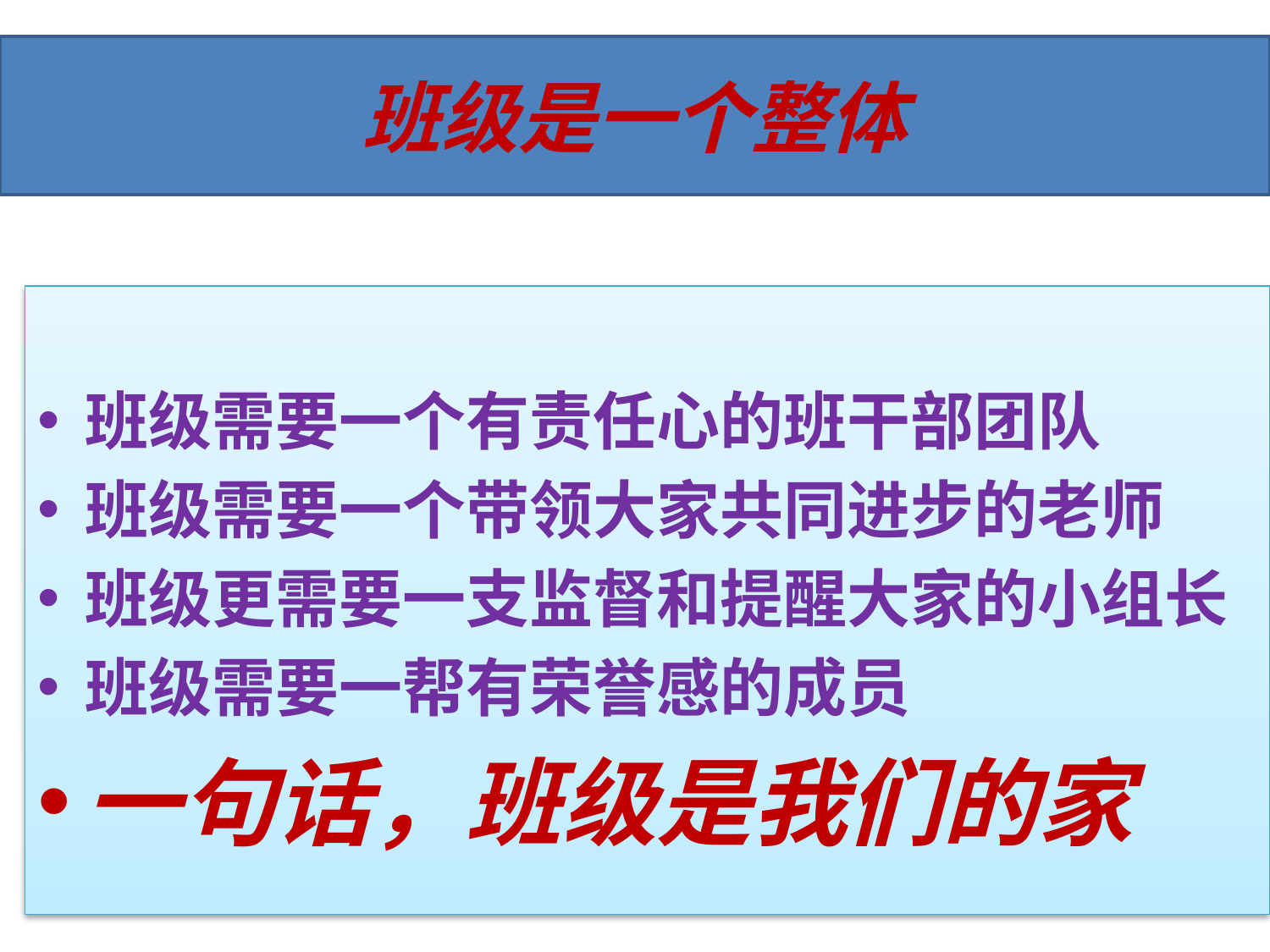

# 班级是一个整体

班级需要一个有责任心的班干部团队
班级需要一个带领大家共同进步的老师
班级更需要一支监督和提醒大家的小组长
班级需要一帮有荣誉感的成员
一句话，班级是我们的家